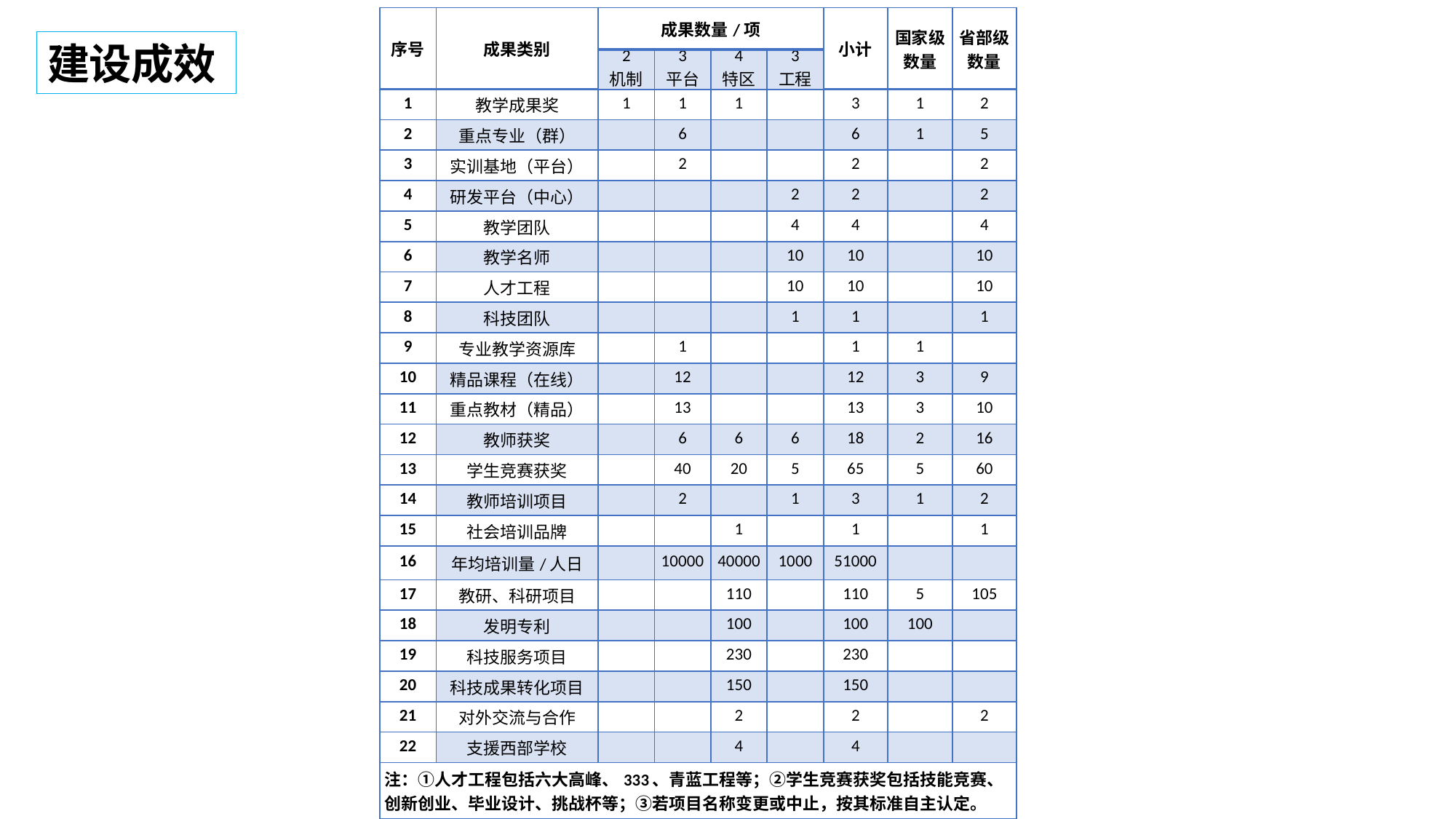

| 序号 | 成果类别 | 成果数量/项 |  |  |  | 小计 | 国家级数量 | 省部级数量 |
| --- | --- | --- | --- | --- | --- | --- | --- | --- |
|  |  | 2 机制 | 3 平台 | 4 特区 | 3 工程 |  |  |  |
| 1 | 教学成果奖 | 1 | 1 | 1 |  | 3 | 1 | 2 |
| 2 | 重点专业（群） |  | 6 |  |  | 6 | 1 | 5 |
| 3 | 实训基地（平台） |  | 2 |  |  | 2 |  | 2 |
| 4 | 研发平台（中心） |  |  |  | 2 | 2 |  | 2 |
| 5 | 教学团队 |  |  |  | 4 | 4 |  | 4 |
| 6 | 教学名师 |  |  |  | 10 | 10 |  | 10 |
| 7 | 人才工程 |  |  |  | 10 | 10 |  | 10 |
| 8 | 科技团队 |  |  |  | 1 | 1 |  | 1 |
| 9 | 专业教学资源库 |  | 1 |  |  | 1 | 1 |  |
| 10 | 精品课程（在线） |  | 12 |  |  | 12 | 3 | 9 |
| 11 | 重点教材（精品） |  | 13 |  |  | 13 | 3 | 10 |
| 12 | 教师获奖 |  | 6 | 6 | 6 | 18 | 2 | 16 |
| 13 | 学生竞赛获奖 |  | 40 | 20 | 5 | 65 | 5 | 60 |
| 14 | 教师培训项目 |  | 2 |  | 1 | 3 | 1 | 2 |
| 15 | 社会培训品牌 |  |  | 1 |  | 1 |  | 1 |
| 16 | 年均培训量/人日 |  | 10000 | 40000 | 1000 | 51000 |  |  |
| 17 | 教研、科研项目 |  |  | 110 |  | 110 | 5 | 105 |
| 18 | 发明专利 |  |  | 100 |  | 100 | 100 |  |
| 19 | 科技服务项目 |  |  | 230 |  | 230 |  |  |
| 20 | 科技成果转化项目 |  |  | 150 |  | 150 |  |  |
| 21 | 对外交流与合作 |  |  | 2 |  | 2 |  | 2 |
| 22 | 支援西部学校 |  |  | 4 |  | 4 |  |  |
| 注：①人才工程包括六大高峰、333、青蓝工程等；②学生竞赛获奖包括技能竞赛、创新创业、毕业设计、挑战杯等；③若项目名称变更或中止，按其标准自主认定。 |  |  |  |  |  |  |  |  |
建设成效